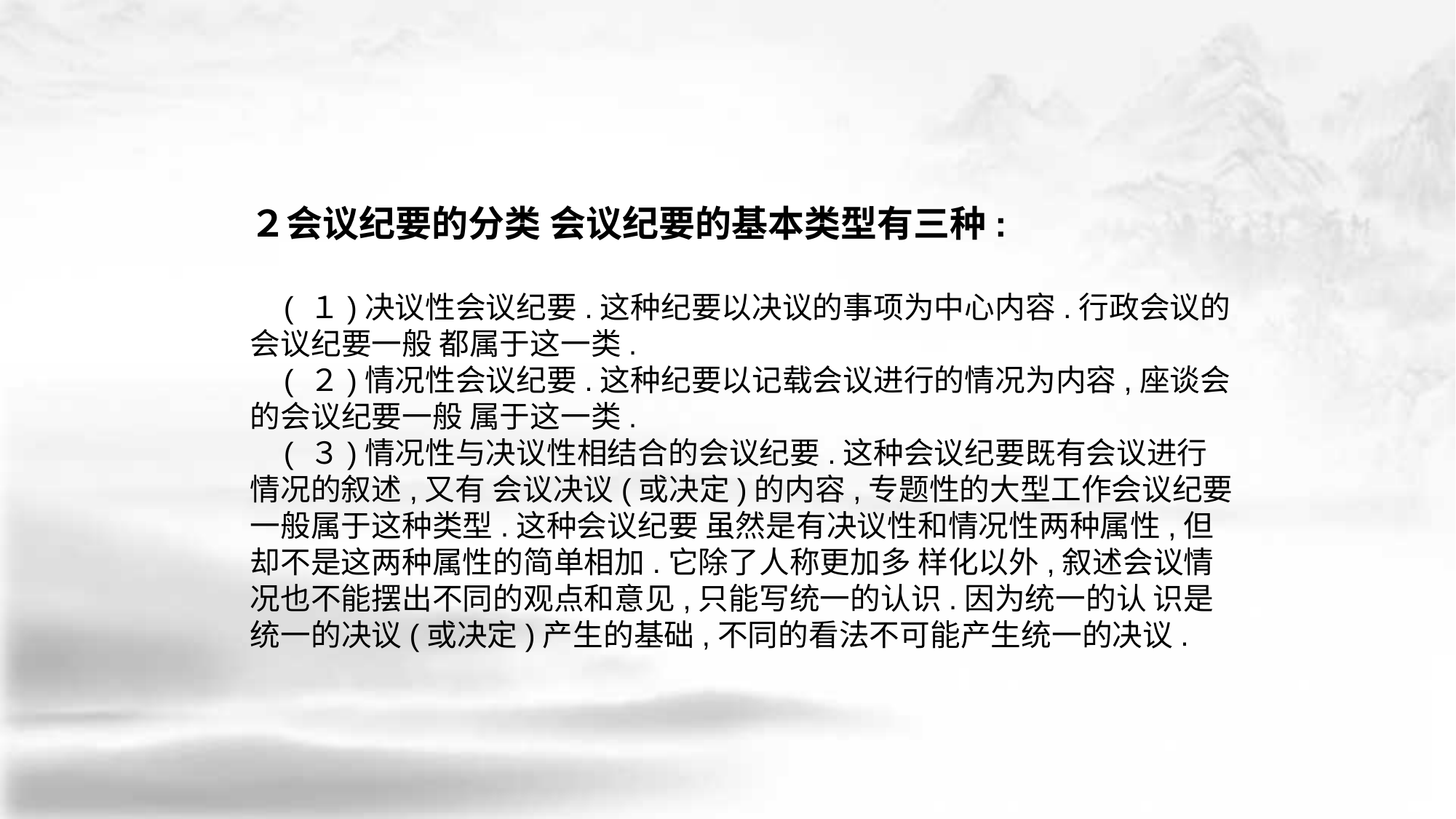

２会议纪要的分类 会议纪要的基本类型有三种:

    ( １)决议性会议纪要.这种纪要以决议的事项为中心内容.行政会议的会议纪要一般 都属于这一类.
    ( ２)情况性会议纪要.这种纪要以记载会议进行的情况为内容,座谈会的会议纪要一般 属于这一类.
    ( ３)情况性与决议性相结合的会议纪要.这种会议纪要既有会议进行情况的叙述,又有 会议决议(或决定)的内容,专题性的大型工作会议纪要一般属于这种类型.这种会议纪要 虽然是有决议性和情况性两种属性,但却不是这两种属性的简单相加.它除了人称更加多 样化以外,叙述会议情况也不能摆出不同的观点和意见,只能写统一的认识.因为统一的认 识是统一的决议(或决定)产生的基础,不同的看法不可能产生统一的决议.